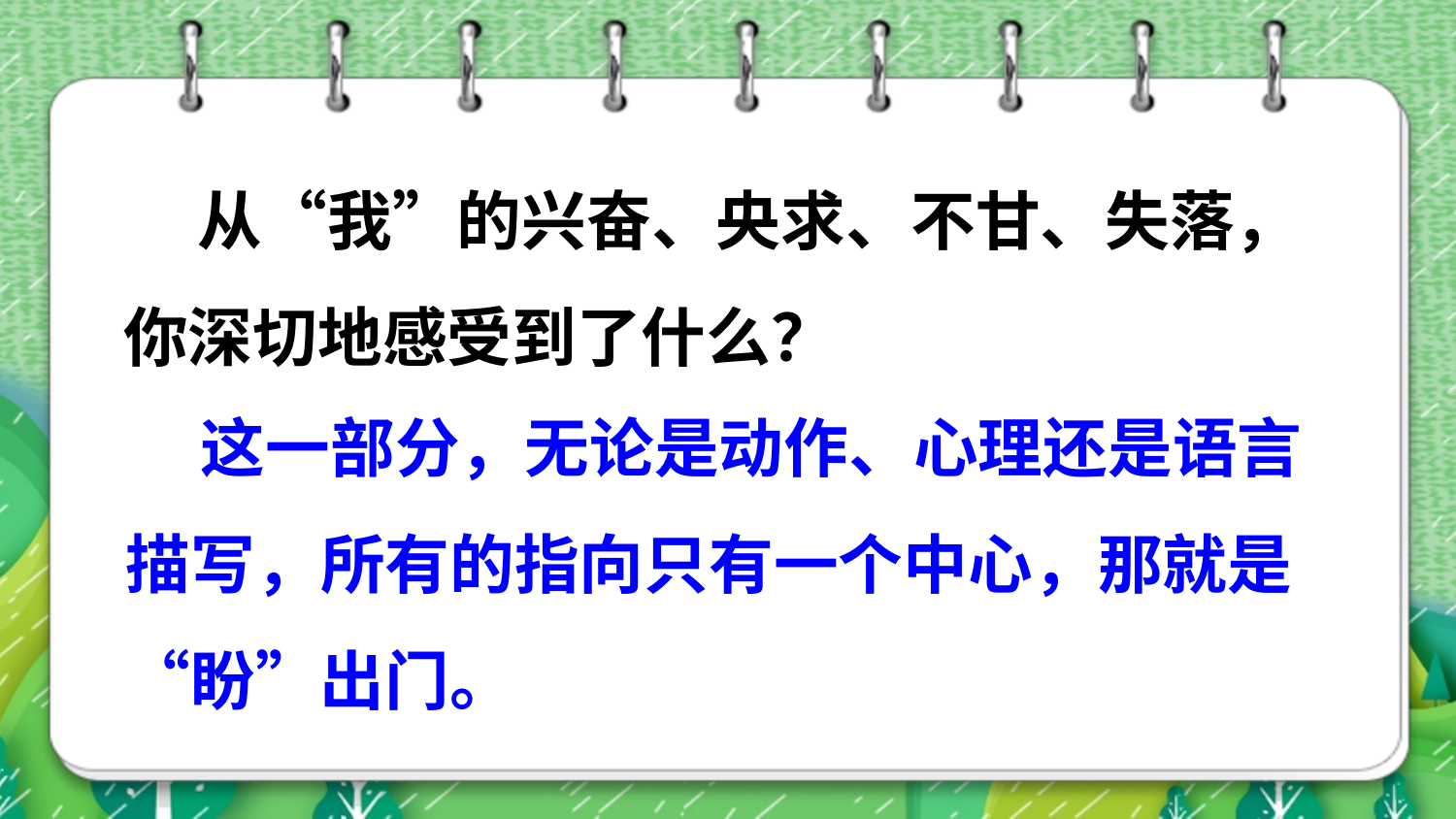

从“我”的兴奋、央求、不甘、失落，你深切地感受到了什么？
    这一部分，无论是动作、心理还是语言描写，所有的指向只有一个中心，那就是“盼”出门。